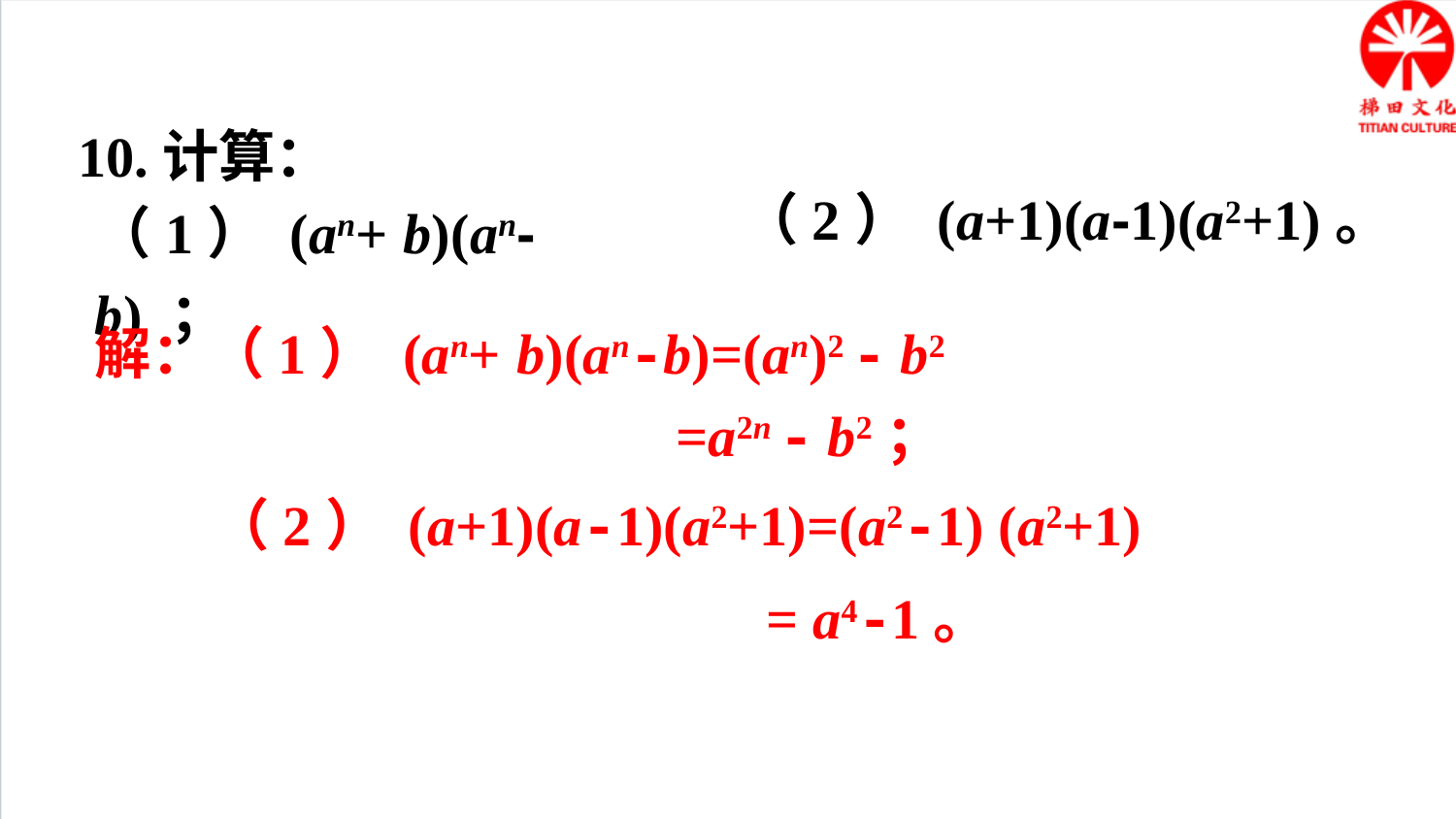

10.计算：
（1） (an+ b)(an-b) ；
（2） (a+1)(a-1)(a2+1)。
解：（1） (an+ b)(an-b)=(an)2 - b2
=a2n - b2；
（2） (a+1)(a-1)(a2+1)=(a2-1) (a2+1)
= a4-1。